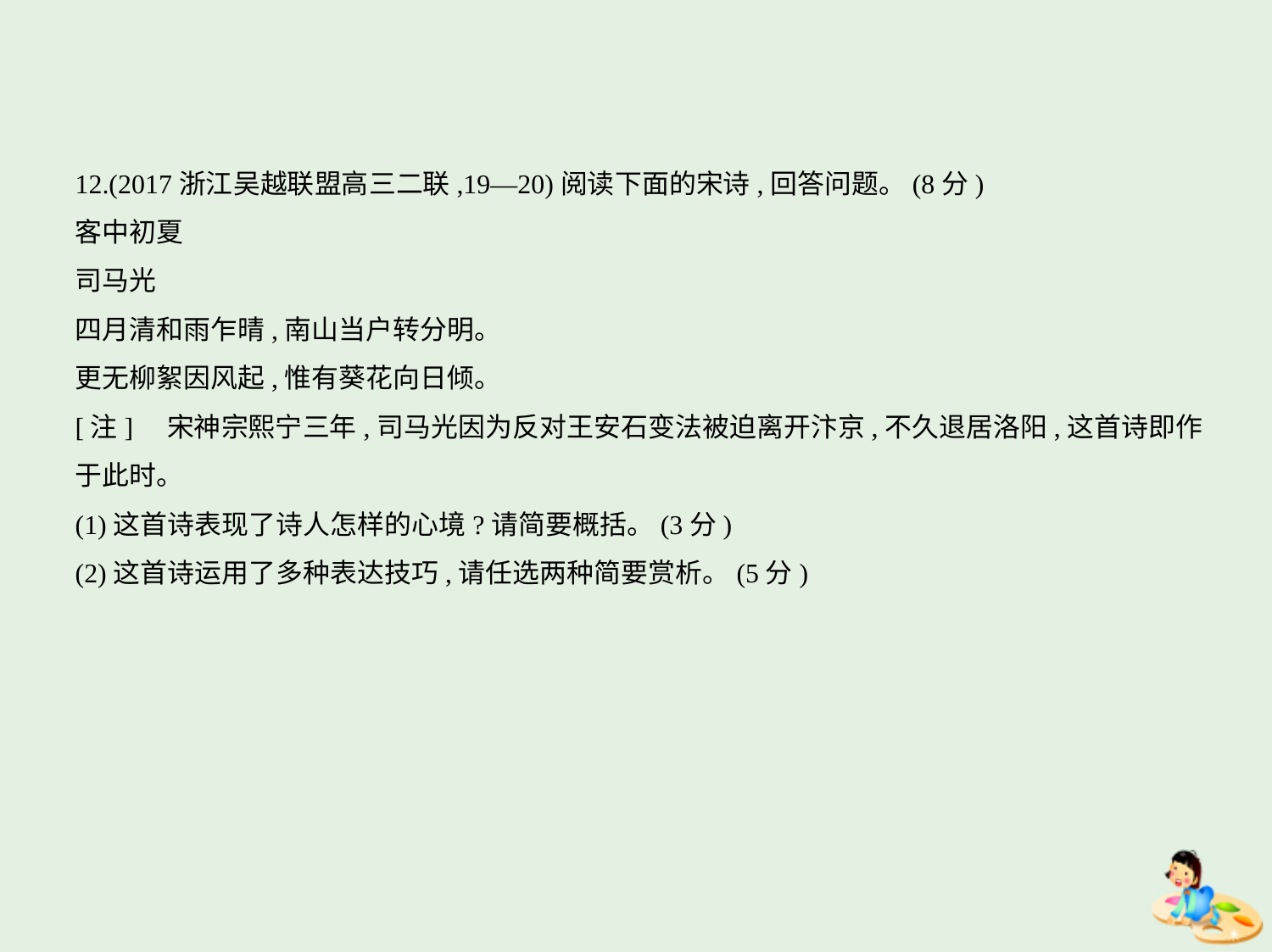

12.(2017浙江吴越联盟高三二联,19—20)阅读下面的宋诗,回答问题。(8分)
客中初夏
司马光
四月清和雨乍晴,南山当户转分明。
更无柳絮因风起,惟有葵花向日倾。
[注]　宋神宗熙宁三年,司马光因为反对王安石变法被迫离开汴京,不久退居洛阳,这首诗即作
于此时。
(1)这首诗表现了诗人怎样的心境?请简要概括。(3分)
(2)这首诗运用了多种表达技巧,请任选两种简要赏析。(5分)